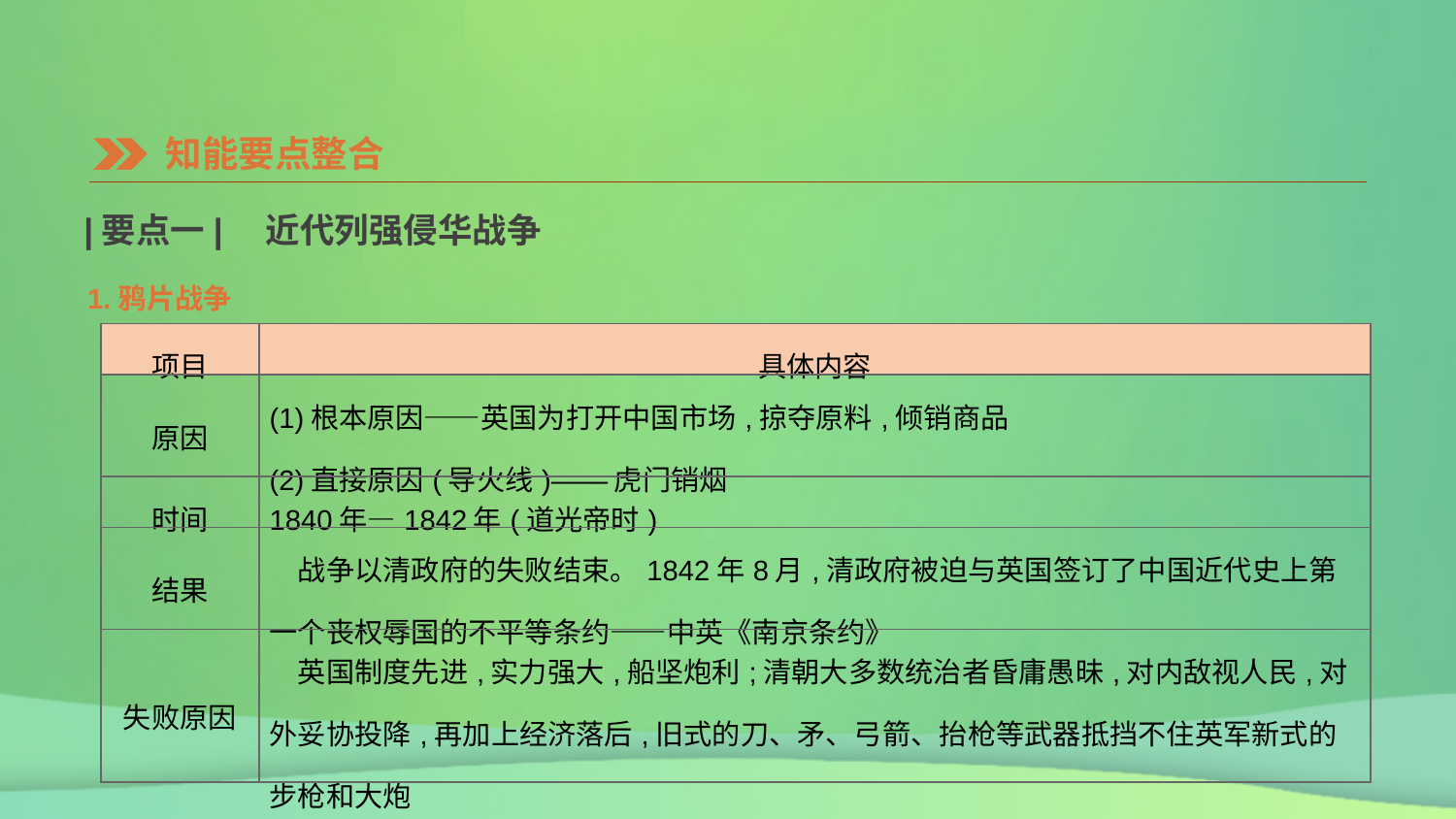

知能要点整合

|要点一|　近代列强侵华战争
1.鸦片战争
| 项目 | 具体内容 |
| --- | --- |
| 原因 | (1)根本原因——英国为打开中国市场,掠夺原料,倾销商品 (2)直接原因(导火线)——虎门销烟 |
| 时间 | 1840年—1842年(道光帝时) |
| 结果 | 战争以清政府的失败结束。1842年8月,清政府被迫与英国签订了中国近代史上第一个丧权辱国的不平等条约——中英《南京条约》 |
| 失败原因 | 英国制度先进,实力强大,船坚炮利;清朝大多数统治者昏庸愚昧,对内敌视人民,对外妥协投降,再加上经济落后,旧式的刀、矛、弓箭、抬枪等武器抵挡不住英军新式的步枪和大炮 |